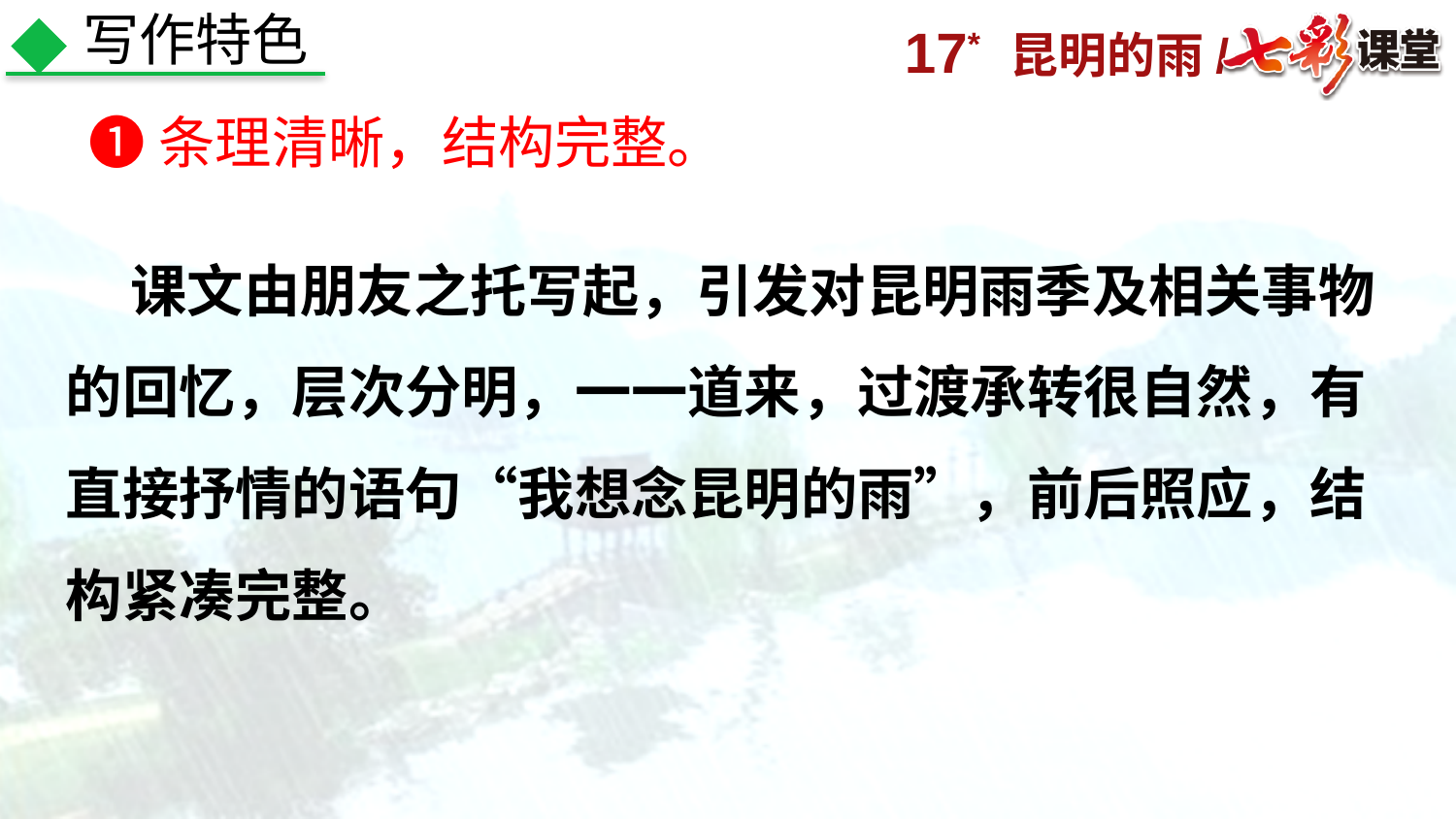

写作特色

❶条理清晰，结构完整。
    课文由朋友之托写起，引发对昆明雨季及相关事物的回忆，层次分明，一一道来，过渡承转很自然，有直接抒情的语句“我想念昆明的雨”，前后照应，结构紧凑完整。